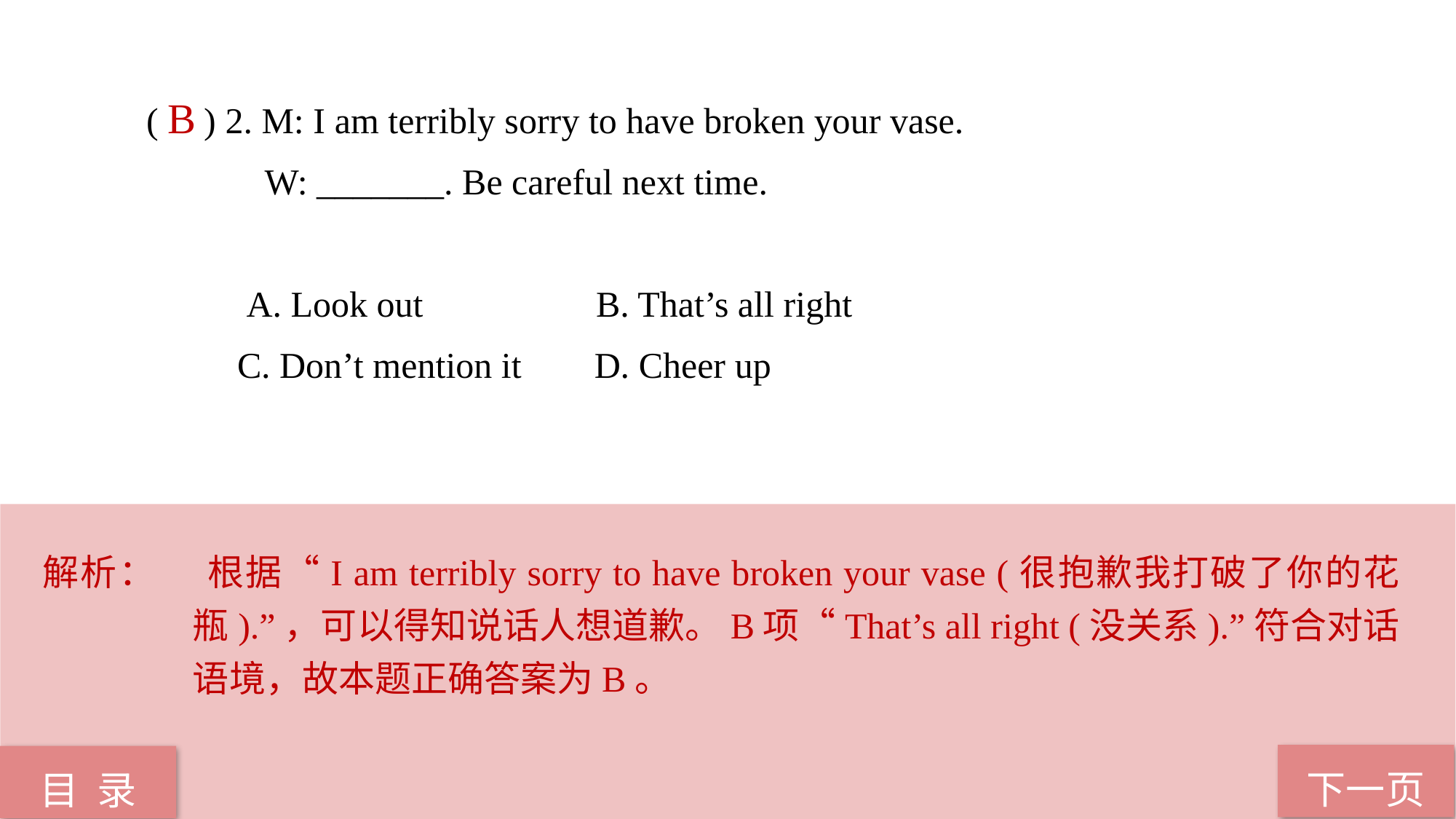

(     ) 2. M: I am terribly sorry to have broken your vase.
             W: _______. Be careful next time.

           A. Look out                   B. That’s all right
          C. Don’t mention it        D. Cheer up
 B
解析：    	根据“I am terribly sorry to have broken your vase (很抱歉我打破了你的花瓶).”，可以得知说话人想道歉。B项“That’s all right (没关系).”符合对话语境，故本题正确答案为B。